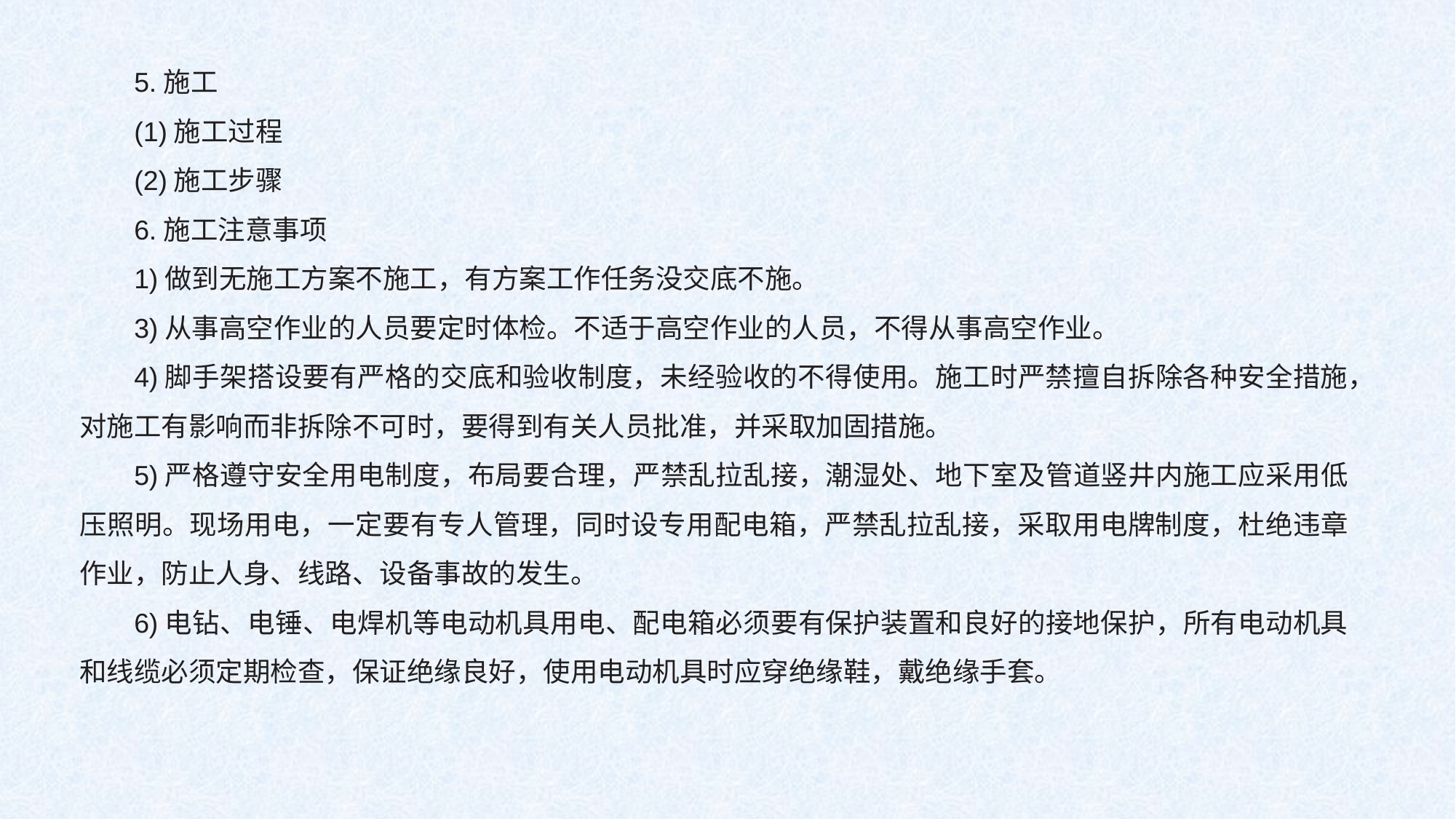

5.施工
(1)施工过程
(2)施工步骤
6.施工注意事项
1)做到无施工方案不施工，有方案工作任务没交底不施。
3)从事高空作业的人员要定时体检。不适于高空作业的人员，不得从事高空作业。
4)脚手架搭设要有严格的交底和验收制度，未经验收的不得使用。施工时严禁擅自拆除各种安全措施，对施工有影响而非拆除不可时，要得到有关人员批准，并采取加固措施。
5)严格遵守安全用电制度，布局要合理，严禁乱拉乱接，潮湿处、地下室及管道竖井内施工应采用低压照明。现场用电，一定要有专人管理，同时设专用配电箱，严禁乱拉乱接，采取用电牌制度，杜绝违章作业，防止人身、线路、设备事故的发生。
6)电钻、电锤、电焊机等电动机具用电、配电箱必须要有保护装置和良好的接地保护，所有电动机具和线缆必须定期检查，保证绝缘良好，使用电动机具时应穿绝缘鞋，戴绝缘手套。